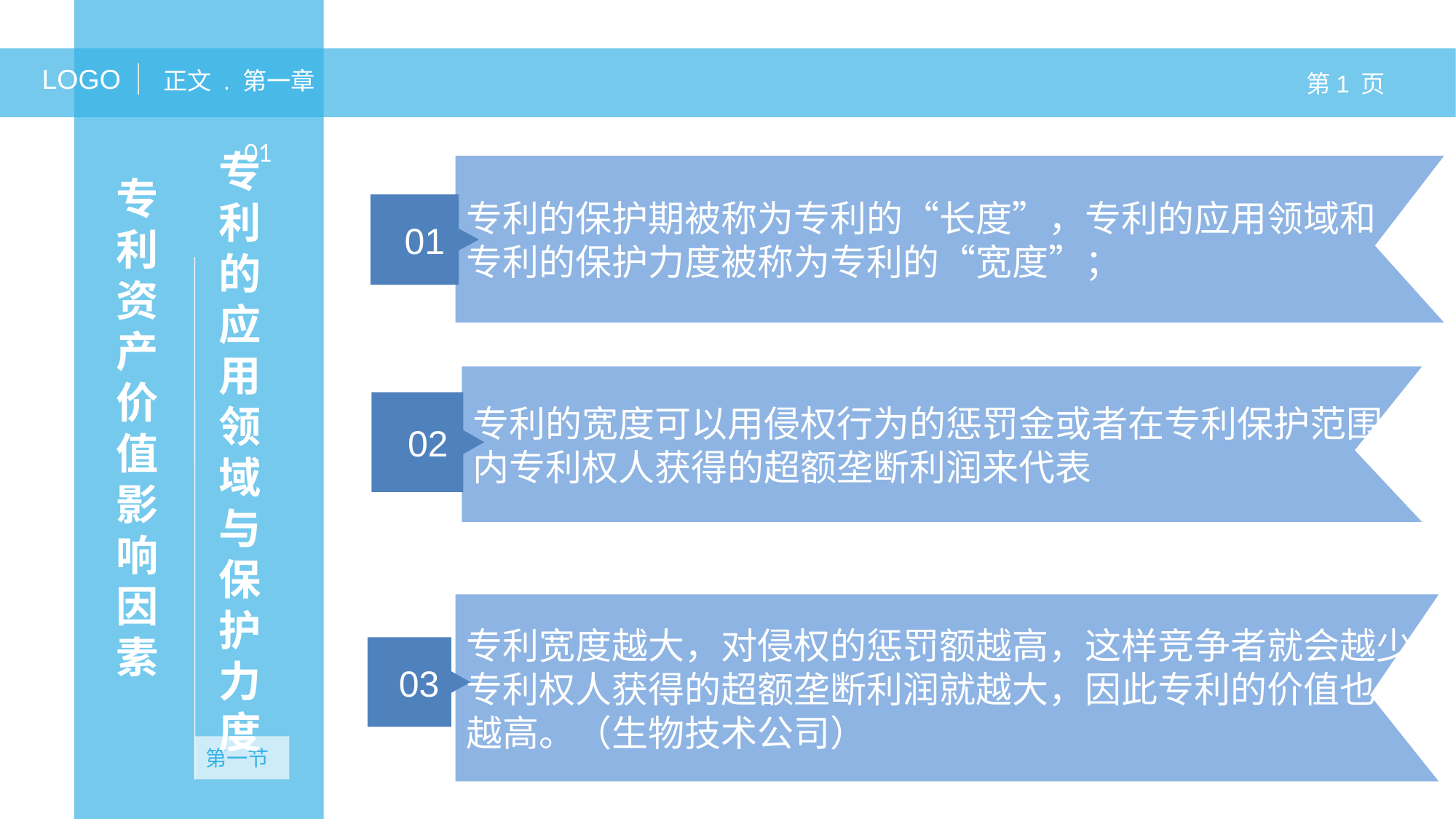

LOGO
正文 . 第一章

第1 页
专利资产价值影响因素
01
专利的应用领域与保护力度
专利的保护期被称为专利的“长度”，专利的应用领域和
专利的保护力度被称为专利的“宽度”；
01

专利的宽度可以用侵权行为的惩罚金或者在专利保护范围内专利权人获得的超额垄断利润来代表
02
无资产
专利宽度越大，对侵权的惩罚额越高，这样竞争者就会越少，专利权人获得的超额垄断利润就越大，因此专利的价值也
越高。（生物技术公司）
03
第一节